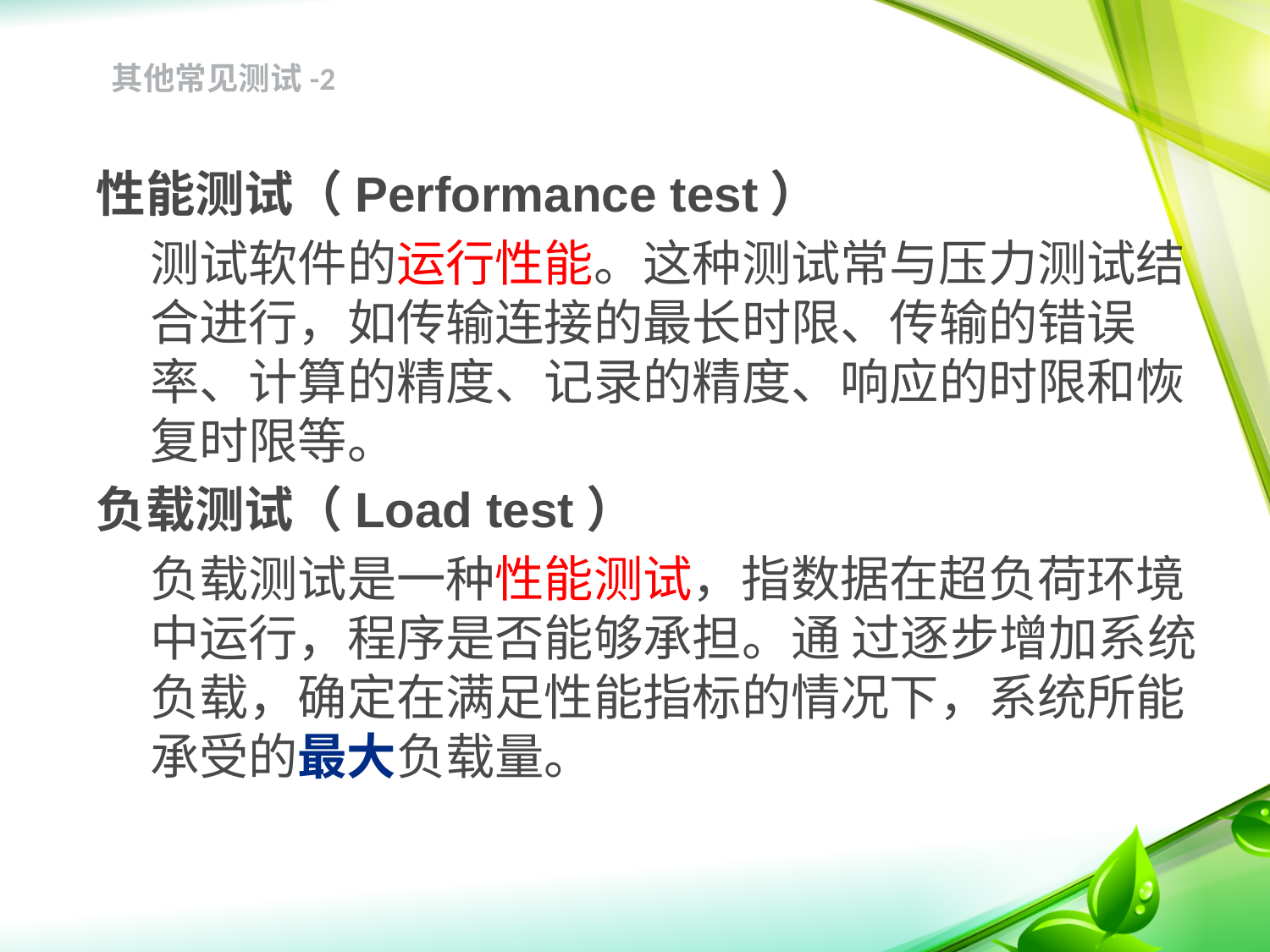

其他常见测试-2
性能测试（Performance test）
	测试软件的运行性能。这种测试常与压力测试结合进行，如传输连接的最长时限、传输的错误率、计算的精度、记录的精度、响应的时限和恢复时限等。
负载测试（Load test）
	负载测试是一种性能测试，指数据在超负荷环境中运行，程序是否能够承担。通 过逐步增加系统负载，确定在满足性能指标的情况下，系统所能承受的最大负载量。